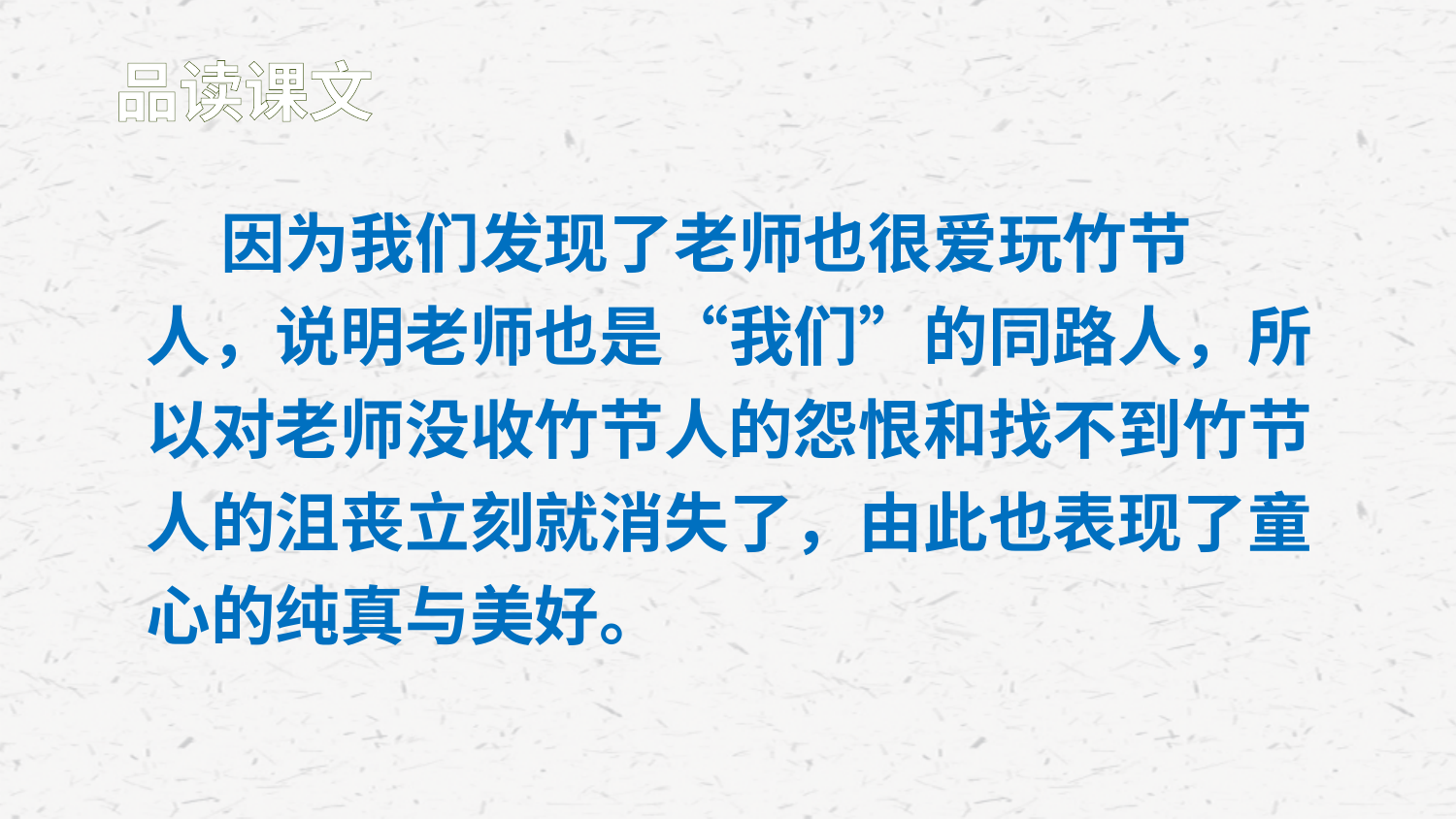

品读课文
    因为我们发现了老师也很爱玩竹节人，说明老师也是“我们”的同路人，所以对老师没收竹节人的怨恨和找不到竹节人的沮丧立刻就消失了，由此也表现了童心的纯真与美好。